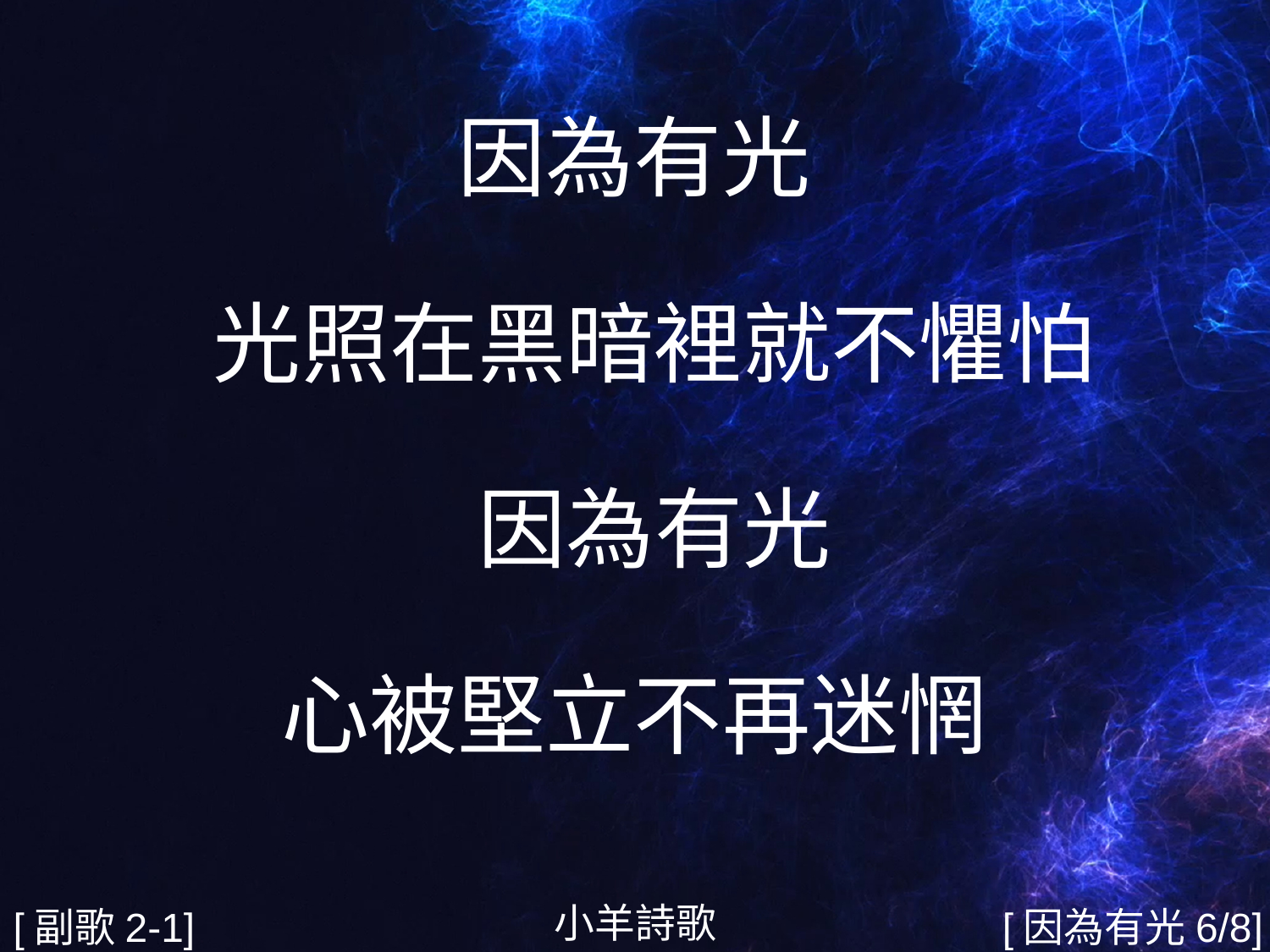

因為有光

 光照在黑暗裡就不懼怕

 因為有光

心被堅立不再迷惘

#

小羊詩歌
[副歌2-1]
[因為有光6/8]